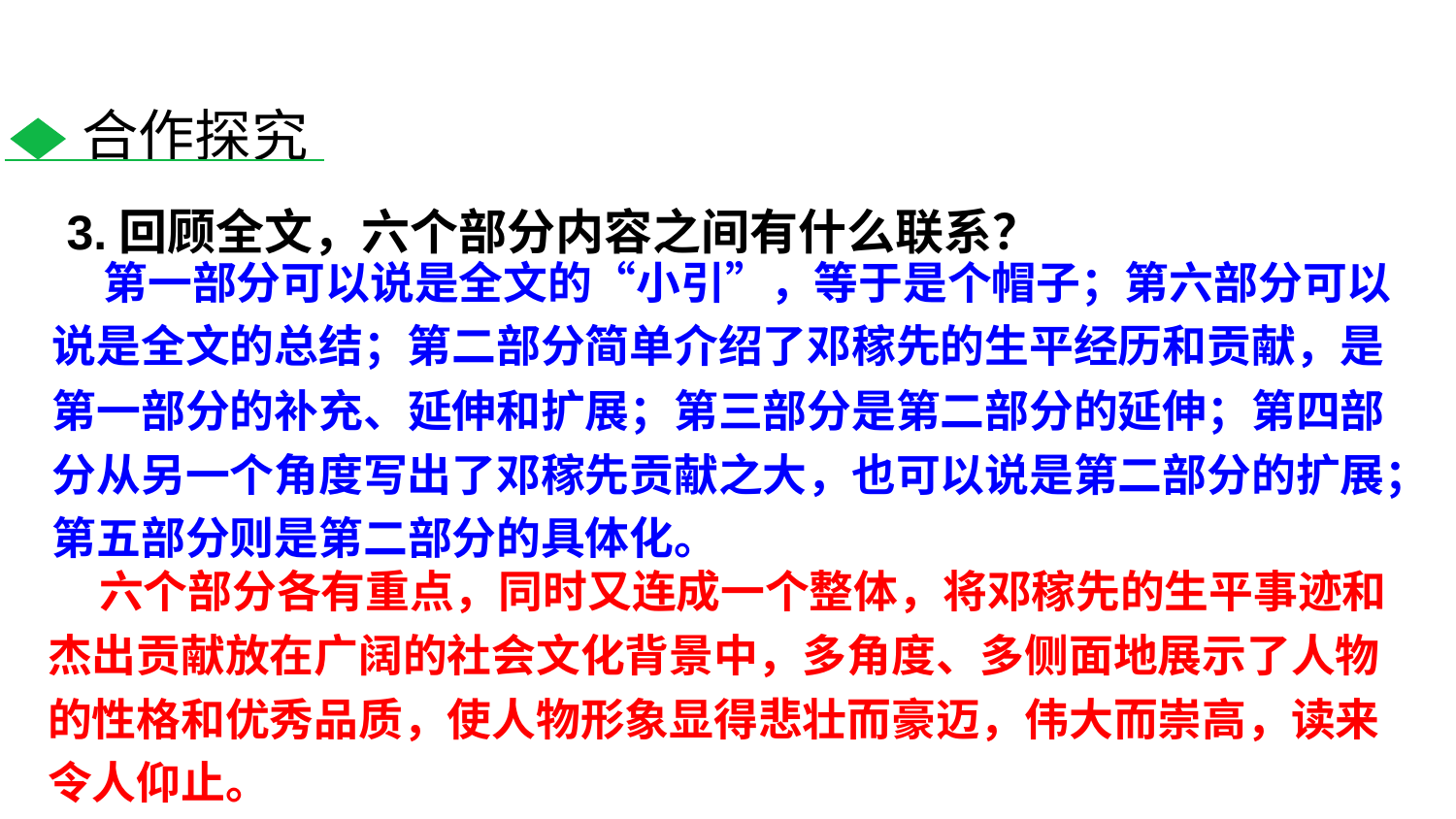

合作探究

3.回顾全文，六个部分内容之间有什么联系？
    第一部分可以说是全文的“小引”，等于是个帽子；第六部分可以说是全文的总结；第二部分简单介绍了邓稼先的生平经历和贡献，是第一部分的补充、延伸和扩展；第三部分是第二部分的延伸；第四部分从另一个角度写出了邓稼先贡献之大，也可以说是第二部分的扩展；第五部分则是第二部分的具体化。
    六个部分各有重点，同时又连成一个整体，将邓稼先的生平事迹和杰出贡献放在广阔的社会文化背景中，多角度、多侧面地展示了人物的性格和优秀品质，使人物形象显得悲壮而豪迈，伟大而崇高，读来令人仰止。